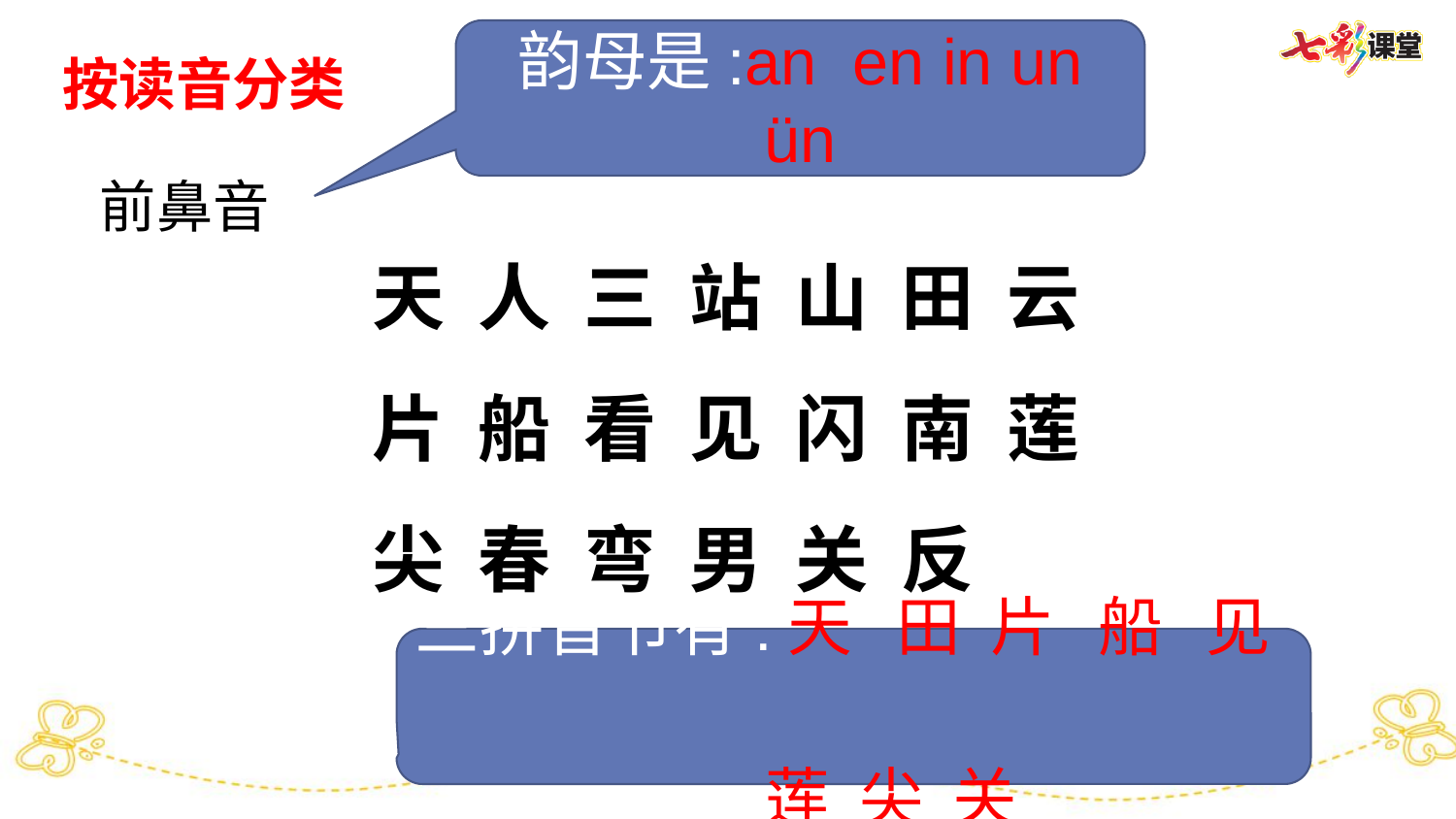

韵母是:an  en in un ün
按读音分类
前鼻音
天  人  三  站  山  田  云
片  船  看  见  闪  南  莲
尖  春  弯  男  关  反
三拼音节有:天   田  片   船   见
                       莲  尖  关